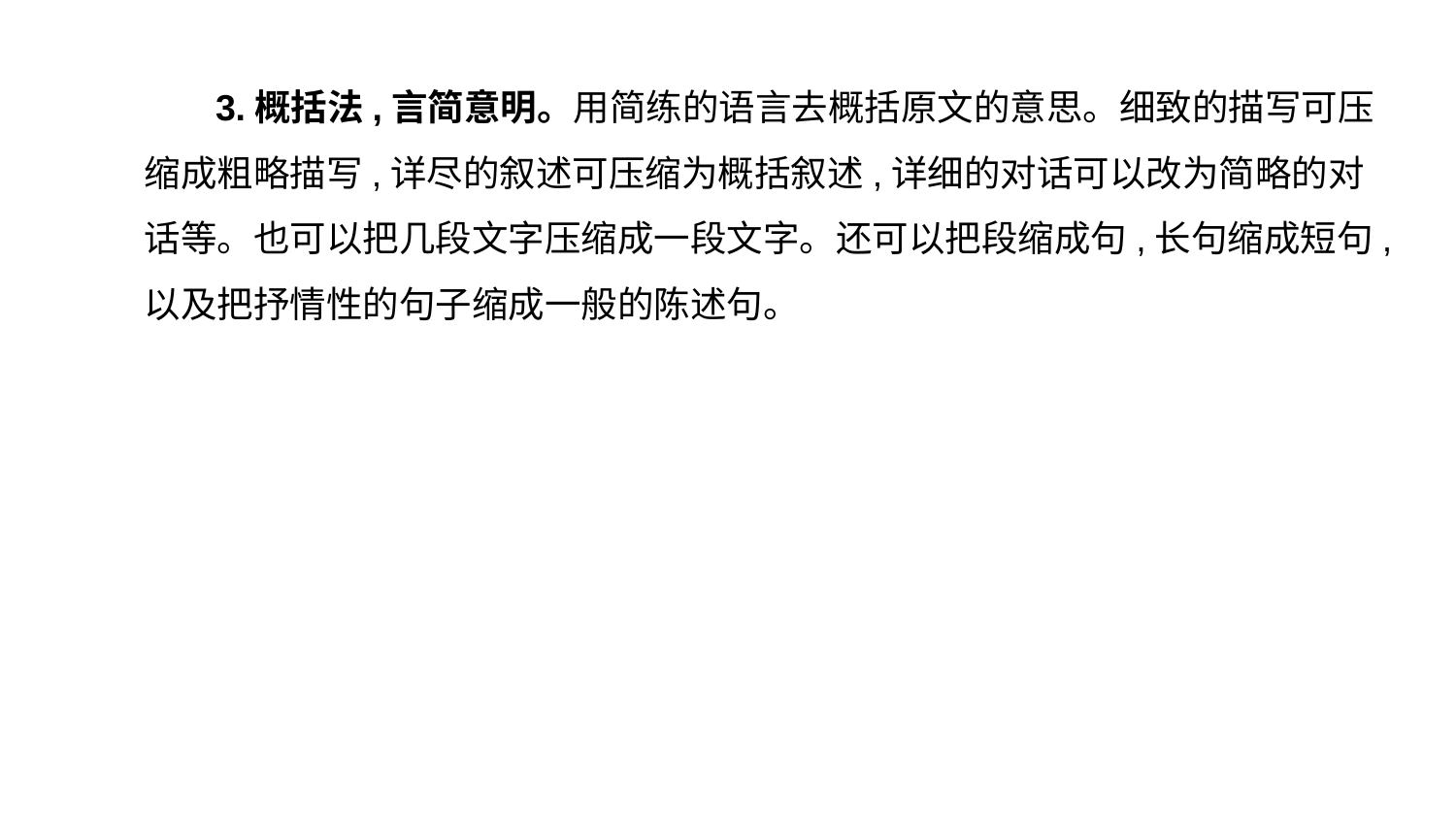

3.概括法,言简意明。用简练的语言去概括原文的意思。细致的描写可压缩成粗略描写,详尽的叙述可压缩为概括叙述,详细的对话可以改为简略的对话等。也可以把几段文字压缩成一段文字。还可以把段缩成句,长句缩成短句,以及把抒情性的句子缩成一般的陈述句。